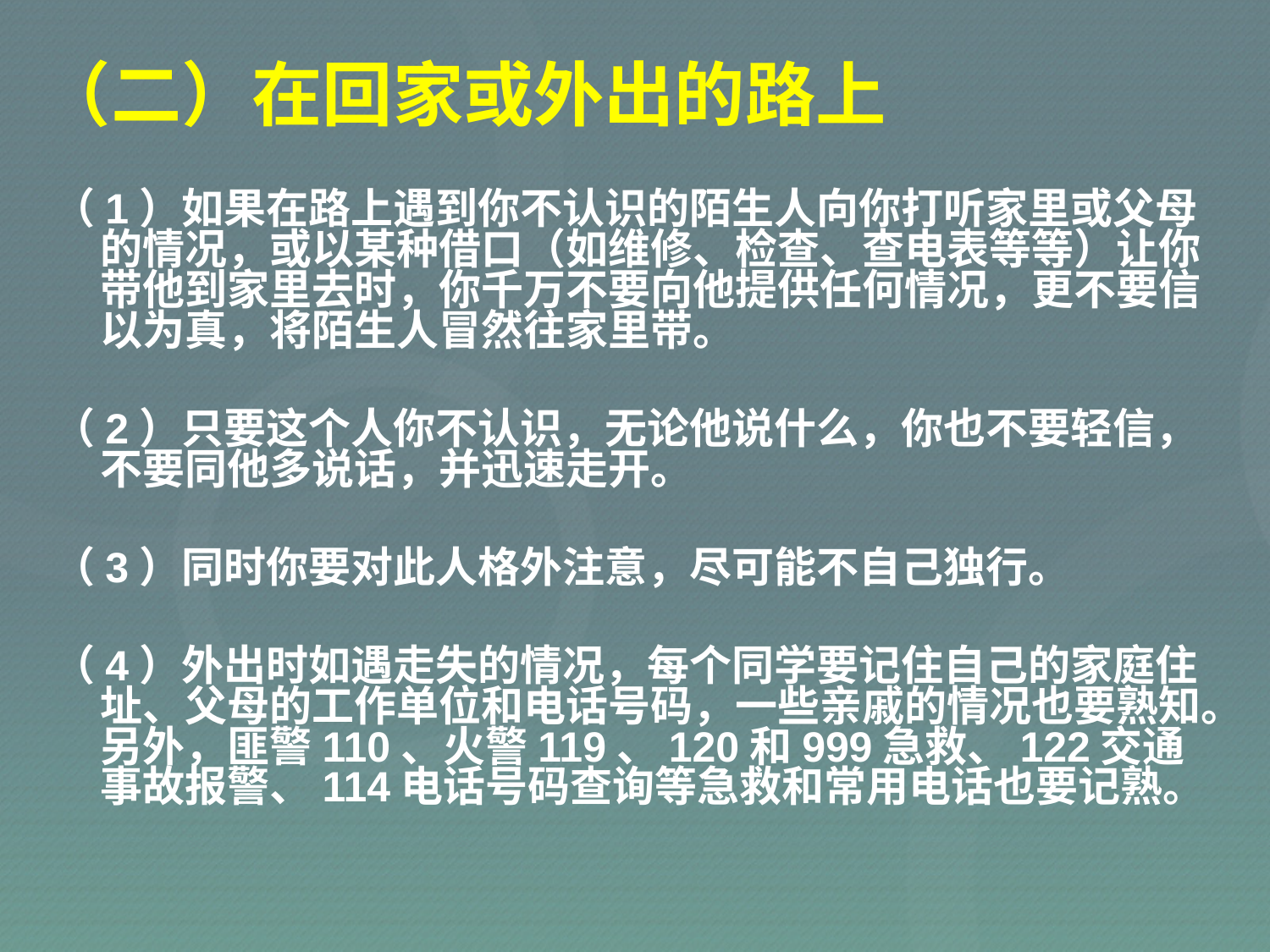

# （二）在回家或外出的路上

（1）如果在路上遇到你不认识的陌生人向你打听家里或父母的情况，或以某种借口（如维修、检查、查电表等等）让你带他到家里去时，你千万不要向他提供任何情况，更不要信以为真，将陌生人冒然往家里带。

（2）只要这个人你不认识，无论他说什么，你也不要轻信，不要同他多说话，并迅速走开。

（3）同时你要对此人格外注意，尽可能不自己独行。

（4）外出时如遇走失的情况，每个同学要记住自己的家庭住址、父母的工作单位和电话号码，一些亲戚的情况也要熟知。另外，匪警110、火警119、120和999急救、122交通事故报警、114电话号码查询等急救和常用电话也要记熟。